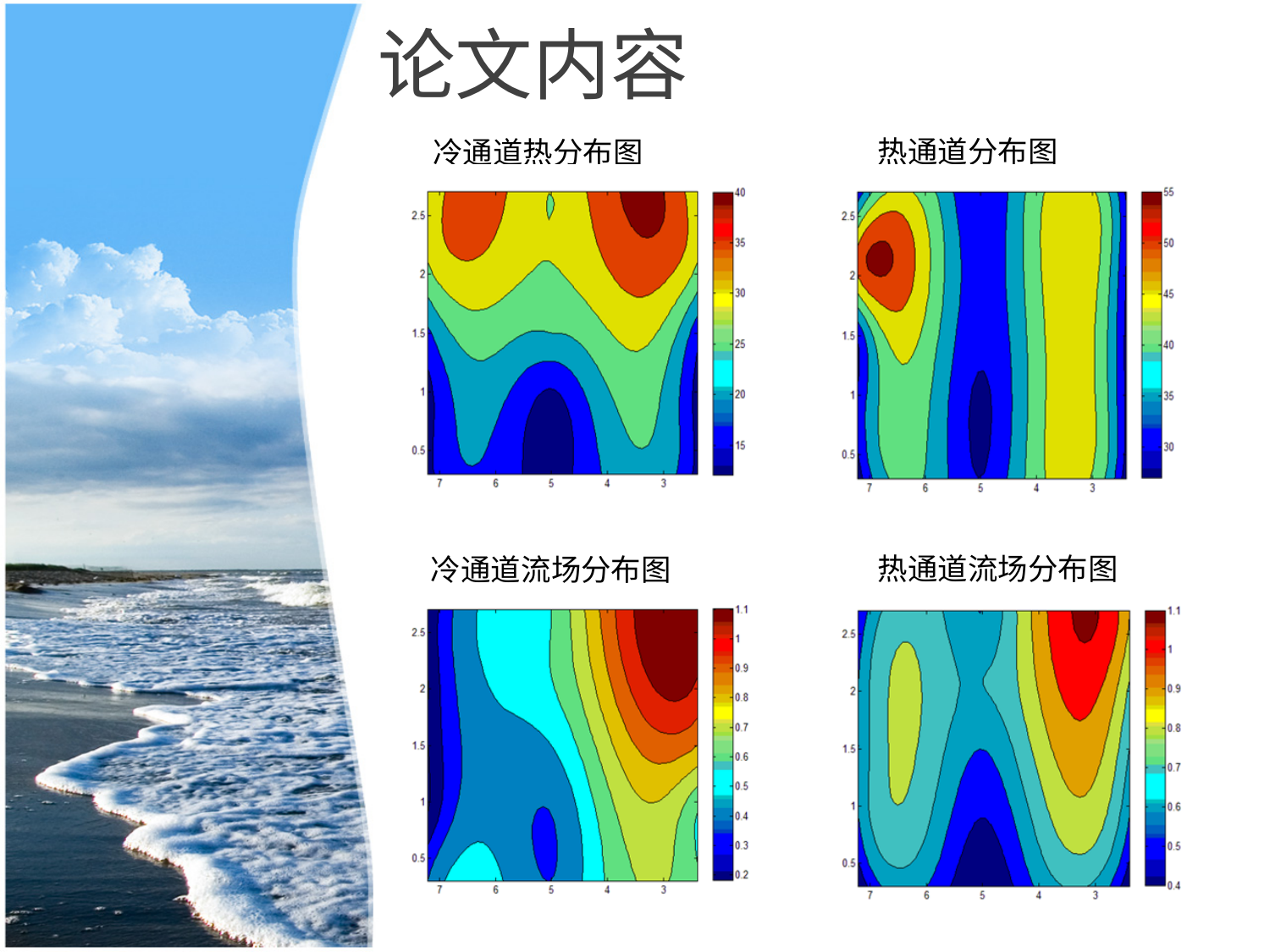

论文内容
冷通道热分布图
热通道分布图
冷通道流场分布图
热通道流场分布图